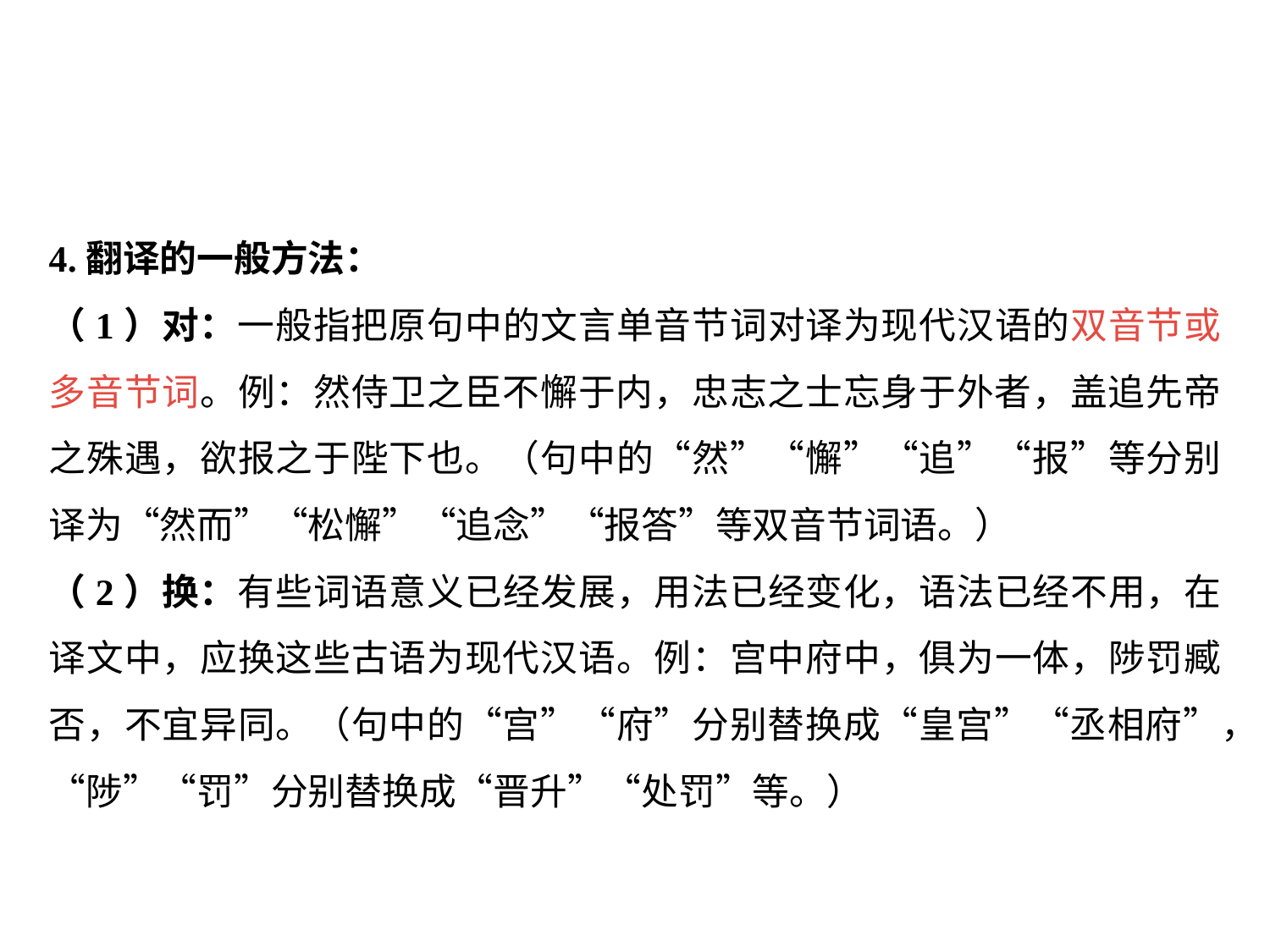

4.翻译的一般方法：
（1）对：一般指把原句中的文言单音节词对译为现代汉语的双音节或多音节词。例：然侍卫之臣不懈于内，忠志之士忘身于外者，盖追先帝之殊遇，欲报之于陛下也。（句中的“然”“懈”“追”“报”等分别译为“然而”“松懈”“追念”“报答”等双音节词语。）
（2）换：有些词语意义已经发展，用法已经变化，语法已经不用，在译文中，应换这些古语为现代汉语。例：宫中府中，俱为一体，陟罚臧否，不宜异同。（句中的“宫”“府”分别替换成“皇宫”“丞相府”，“陟”“罚”分别替换成“晋升”“处罚”等。）